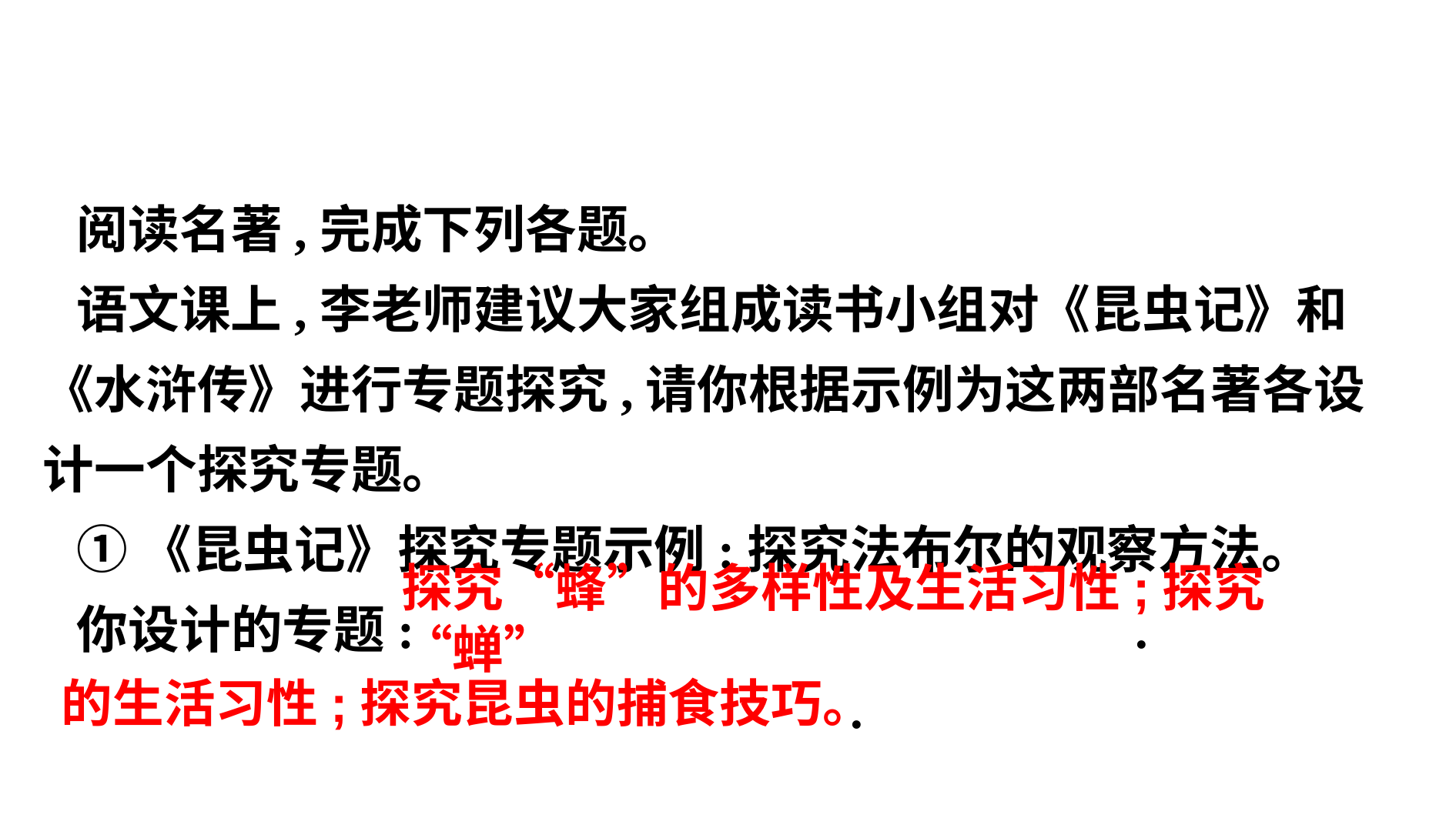

阅读名著,完成下列各题。
语文课上,李老师建议大家组成读书小组对《昆虫记》和《水浒传》进行专题探究,请你根据示例为这两部名著各设计一个探究专题。
①《昆虫记》探究专题示例:探究法布尔的观察方法。
你设计的专题:                                                        .
                                                            .
探究“蜂”的多样性及生活习性;探究“蝉”
的生活习性;探究昆虫的捕食技巧。